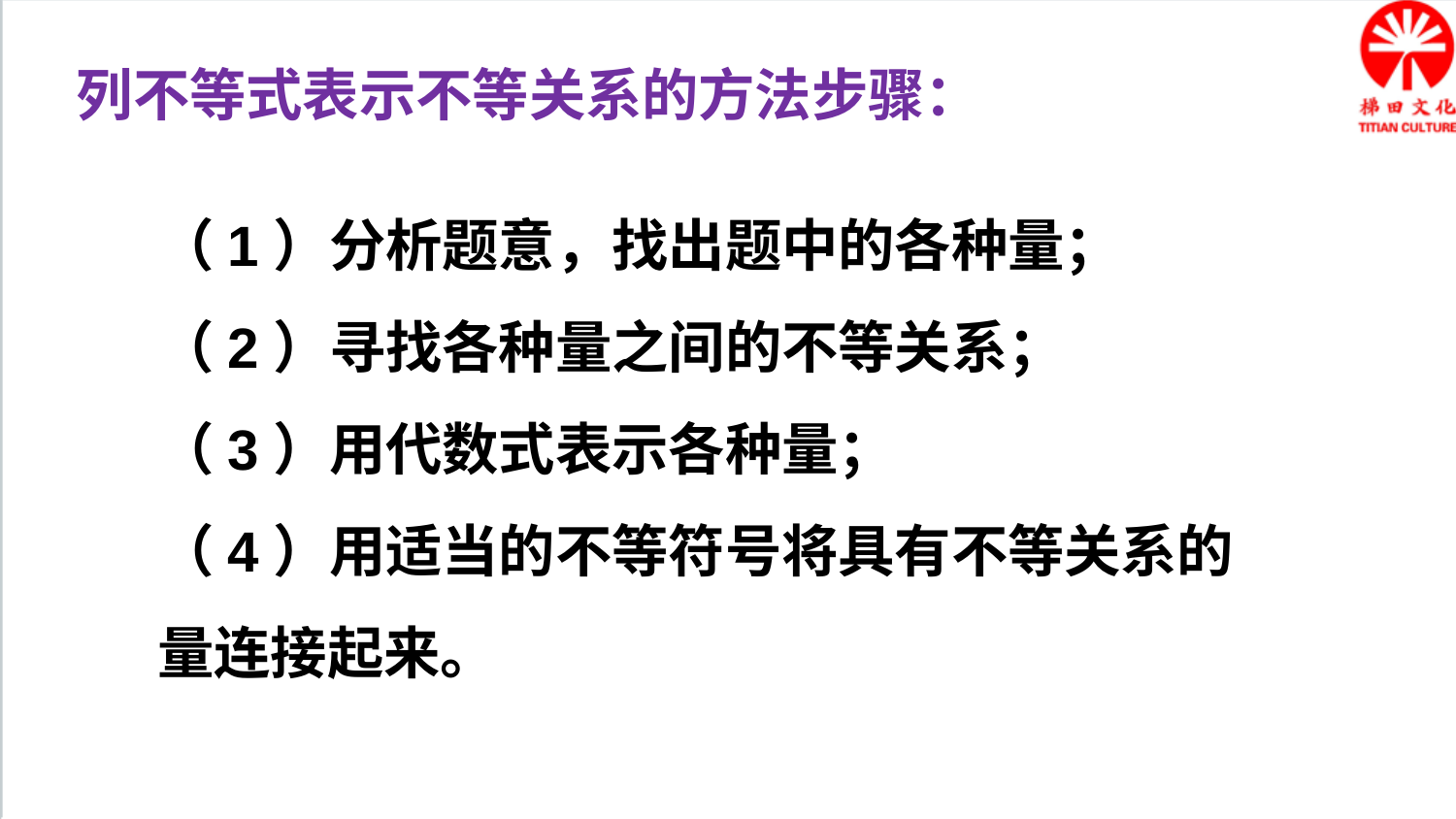

列不等式表示不等关系的方法步骤：
（1）分析题意，找出题中的各种量；
（2）寻找各种量之间的不等关系；
（3）用代数式表示各种量；
（4）用适当的不等符号将具有不等关系的量连接起来。